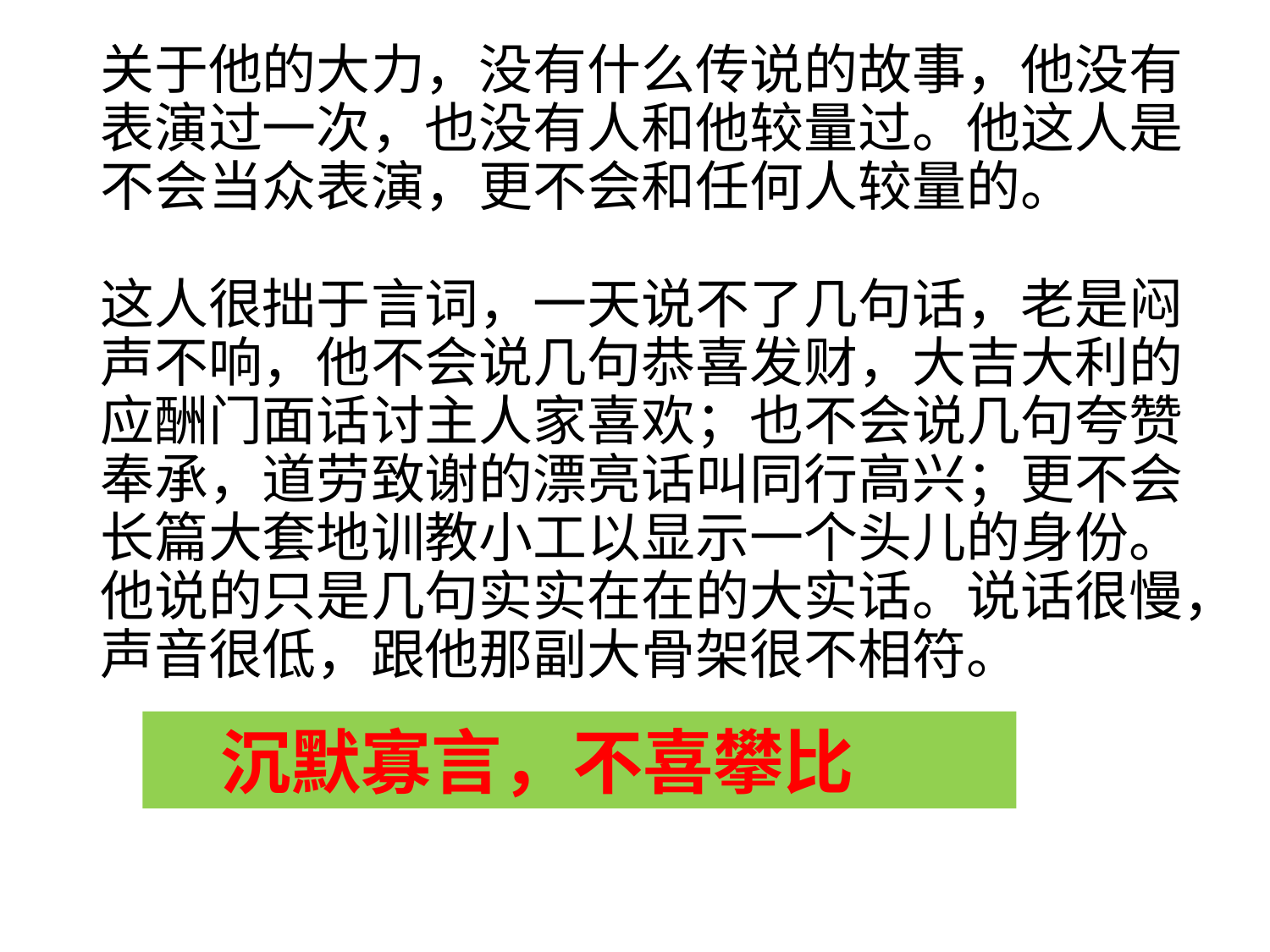

# 关于他的大力，没有什么传说的故事，他没有表演过一次，也没有人和他较量过。他这人是不会当众表演，更不会和任何人较量的。 这人很拙于言词，一天说不了几句话，老是闷声不响，他不会说几句恭喜发财，大吉大利的应酬门面话讨主人家喜欢；也不会说几句夸赞奉承，道劳致谢的漂亮话叫同行高兴；更不会长篇大套地训教小工以显示一个头儿的身份。他说的只是几句实实在在的大实话。说话很慢，声音很低，跟他那副大骨架很不相符。
   沉默寡言，不喜攀比